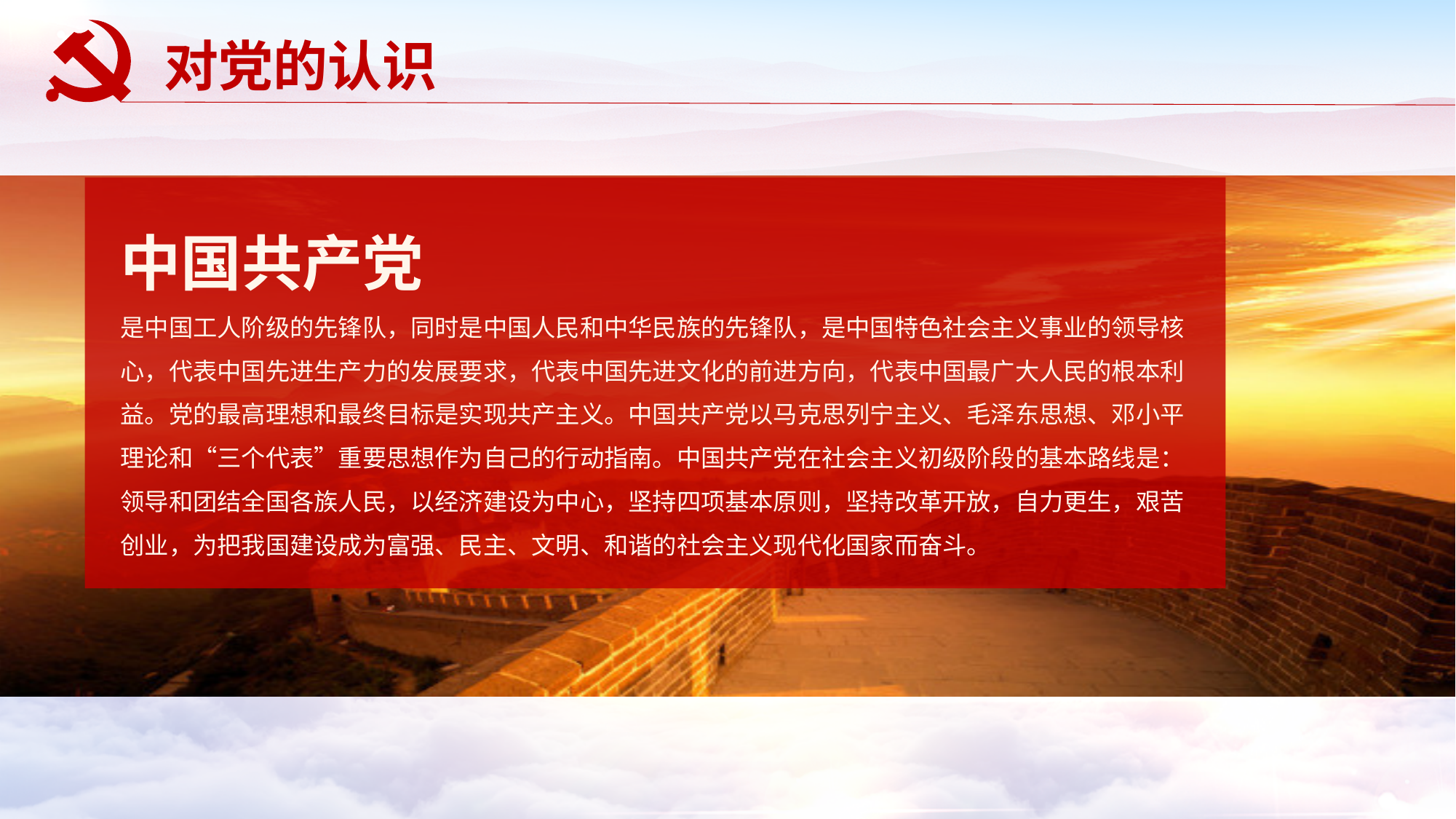

对党的认识

中国共产党
是中国工人阶级的先锋队，同时是中国人民和中华民族的先锋队，是中国特色社会主义事业的领导核心，代表中国先进生产力的发展要求，代表中国先进文化的前进方向，代表中国最广大人民的根本利益。党的最高理想和最终目标是实现共产主义。中国共产党以马克思列宁主义、毛泽东思想、邓小平理论和“三个代表”重要思想作为自己的行动指南。中国共产党在社会主义初级阶段的基本路线是：领导和团结全国各族人民，以经济建设为中心，坚持四项基本原则，坚持改革开放，自力更生，艰苦创业，为把我国建设成为富强、民主、文明、和谐的社会主义现代化国家而奋斗。